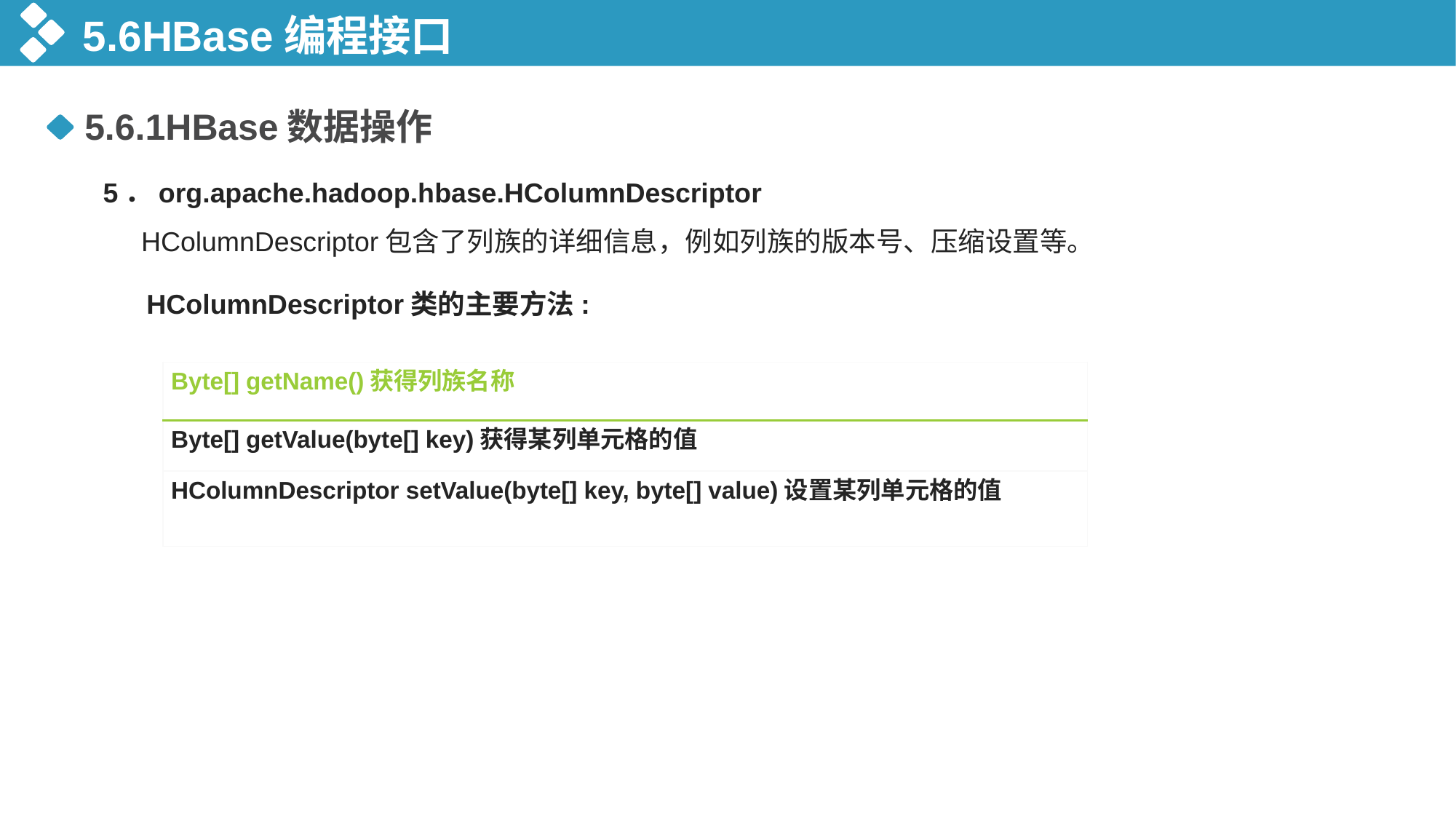

5.6HBase编程接口
5.6.1HBase数据操作

5．org.apache.hadoop.hbase.HColumnDescriptor
     HColumnDescriptor包含了列族的详细信息，例如列族的版本号、压缩设置等。
HColumnDescriptor类的主要方法:
| Byte[] getName()获得列族名称 |
| --- |
| Byte[] getValue(byte[] key)获得某列单元格的值 |
| HColumnDescriptor setValue(byte[] key, byte[] value)设置某列单元格的值 |